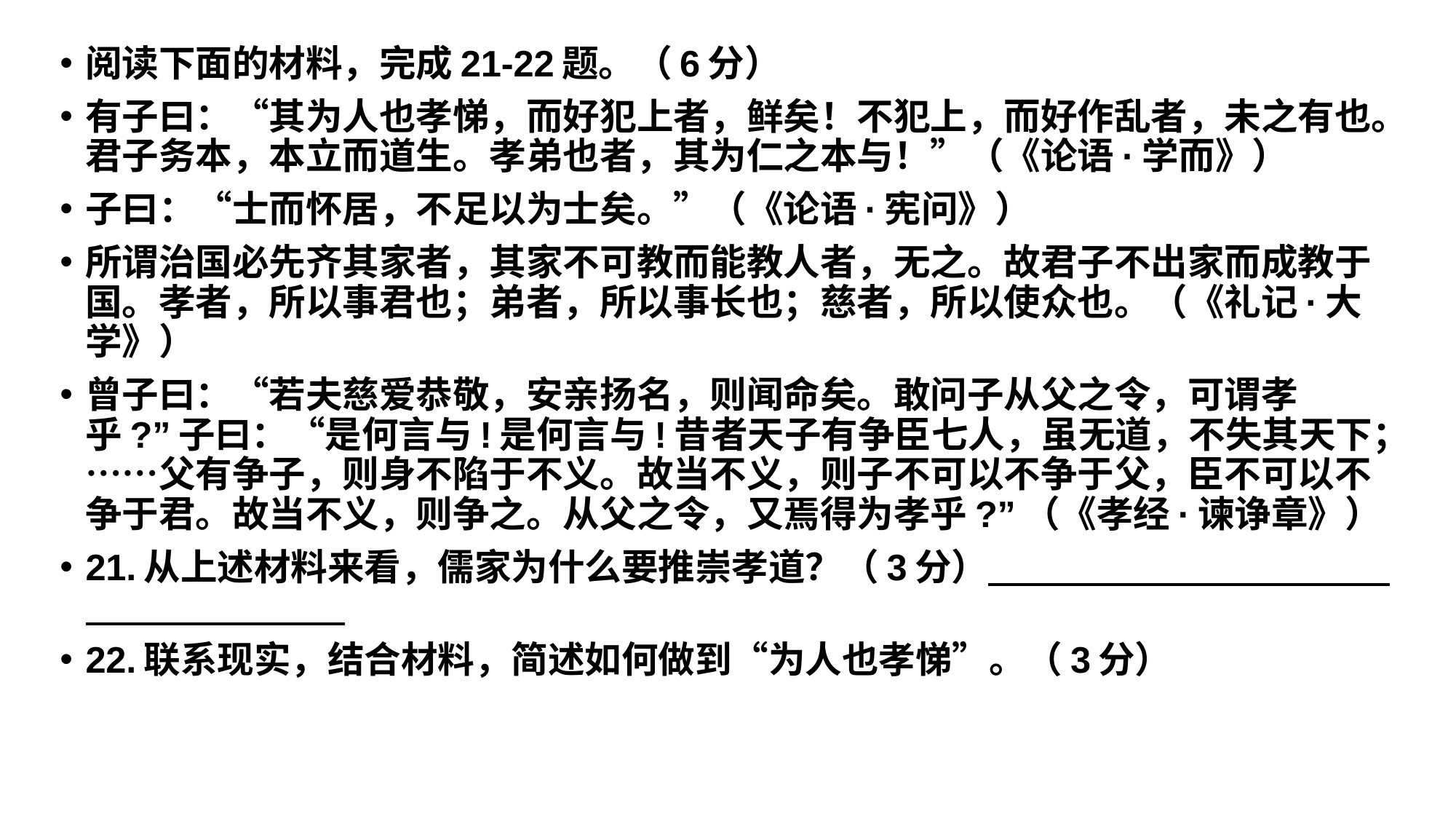

阅读下面的材料，完成21-22题。（6分）
有子曰：“其为人也孝悌，而好犯上者，鲜矣！不犯上，而好作乱者，未之有也。君子务本，本立而道生。孝弟也者，其为仁之本与！”（《论语·学而》）
子曰：“士而怀居，不足以为士矣。”（《论语·宪问》）
所谓治国必先齐其家者，其家不可教而能教人者，无之。故君子不出家而成教于国。孝者，所以事君也；弟者，所以事长也；慈者，所以使众也。（《礼记·大学》）
曾子曰：“若夫慈爱恭敬，安亲扬名，则闻命矣。敢问子从父之令，可谓孝乎?”子曰：“是何言与!是何言与!昔者天子有争臣七人，虽无道，不失其天下；……父有争子，则身不陷于不义。故当不义，则子不可以不争于父，臣不可以不争于君。故当不义，则争之。从父之令，又焉得为孝乎?”（《孝经·谏诤章》）
21.从上述材料来看，儒家为什么要推崇孝道？（3分）
22.联系现实，结合材料，简述如何做到“为人也孝悌”。（3分）
#